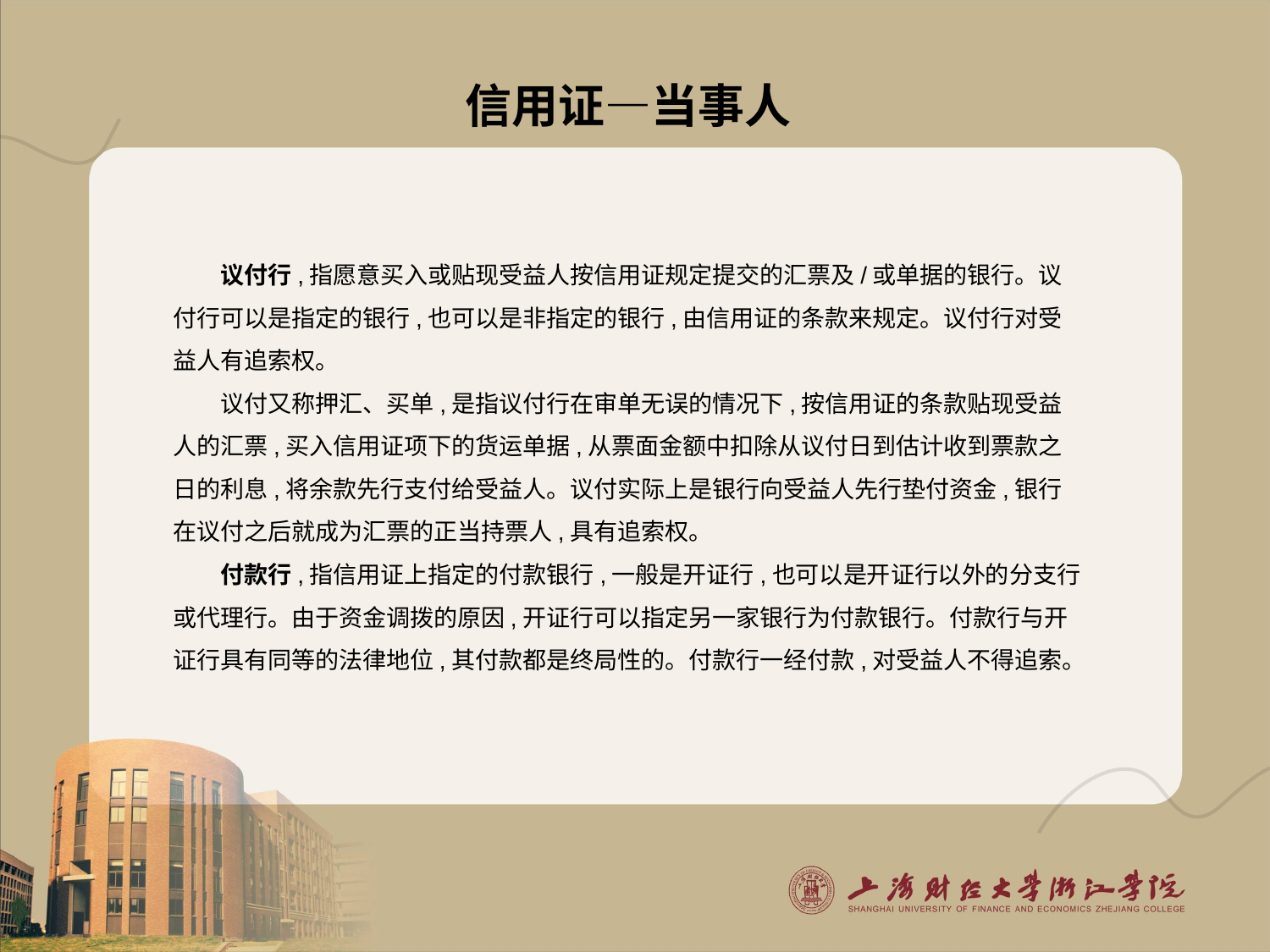

# 信用证—当事人
议付行,指愿意买入或贴现受益人按信用证规定提交的汇票及/或单据的银行。议付行可以是指定的银行,也可以是非指定的银行,由信用证的条款来规定。议付行对受益人有追索权。
议付又称押汇、买单,是指议付行在审单无误的情况下,按信用证的条款贴现受益人的汇票,买入信用证项下的货运单据,从票面金额中扣除从议付日到估计收到票款之日的利息,将余款先行支付给受益人。议付实际上是银行向受益人先行垫付资金,银行在议付之后就成为汇票的正当持票人,具有追索权。
付款行,指信用证上指定的付款银行,一般是开证行,也可以是开证行以外的分支行或代理行。由于资金调拨的原因,开证行可以指定另一家银行为付款银行。付款行与开证行具有同等的法律地位,其付款都是终局性的。付款行一经付款,对受益人不得追索。